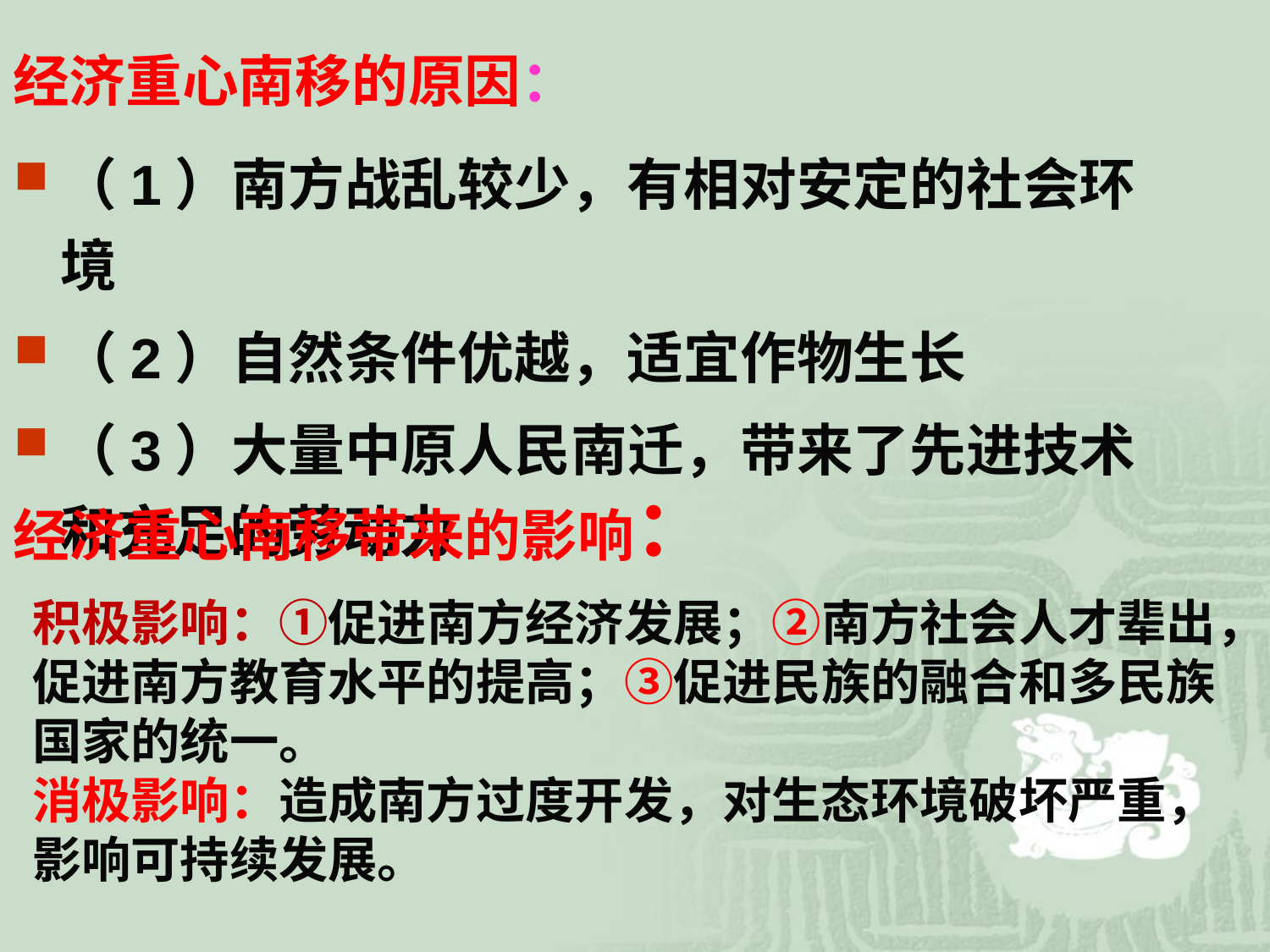

# 经济重心南移的原因：
（1）南方战乱较少，有相对安定的社会环境
（2）自然条件优越，适宜作物生长
（3）大量中原人民南迁，带来了先进技术和充足的劳动力
经济重心南移带来的影响：

积极影响：①促进南方经济发展；②南方社会人才辈出，促进南方教育水平的提高；③促进民族的融合和多民族国家的统一。
消极影响：造成南方过度开发，对生态环境破坏严重，影响可持续发展。